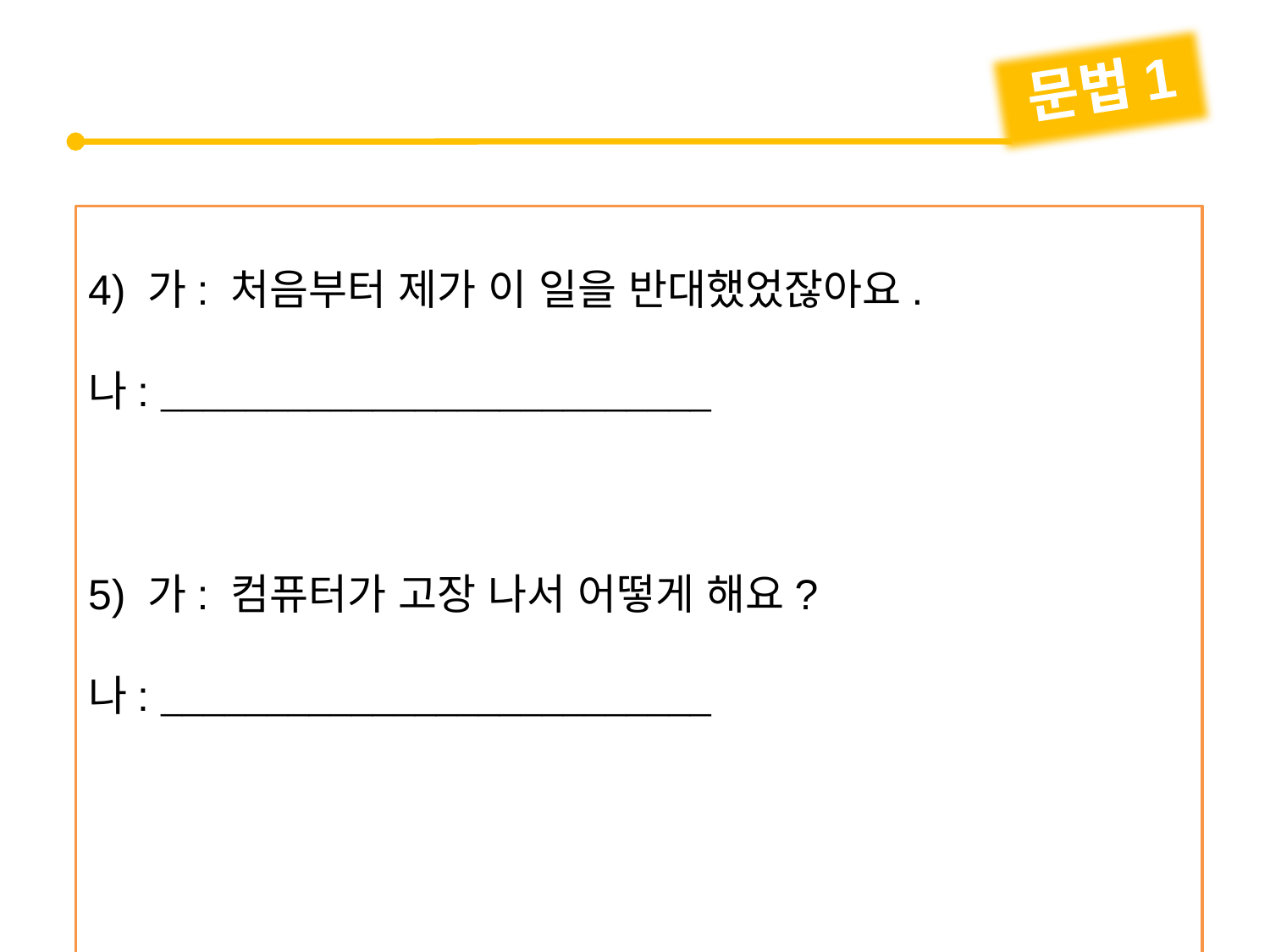

문법1

4) 가: 처음부터 제가 이 일을 반대했었잖아요.
나: __________________________
5) 가: 컴퓨터가 고장 나서 어떻게 해요?
나: __________________________